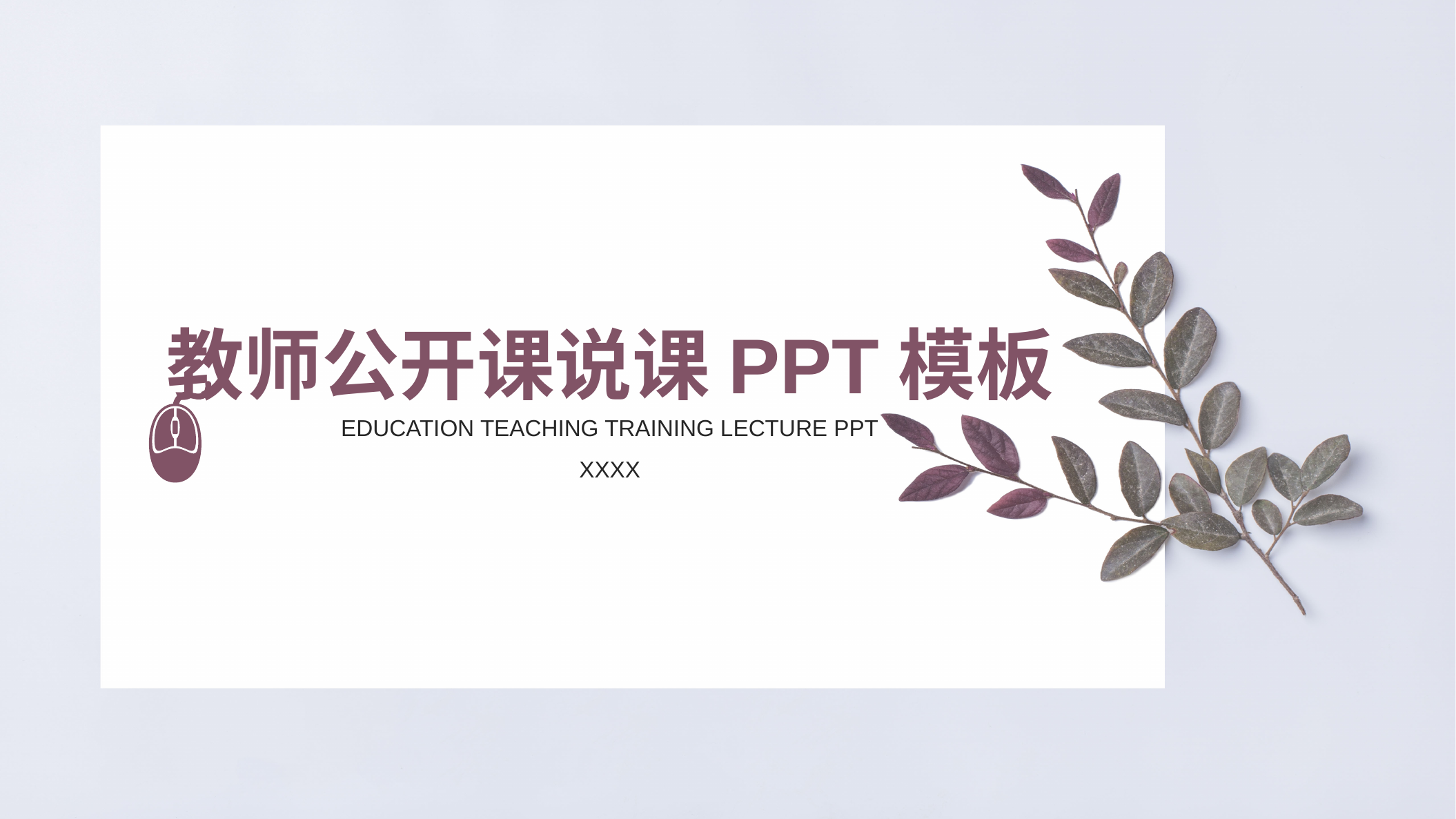

教师公开课说课PPT模板
Education teaching training lecture PPT

XXXX